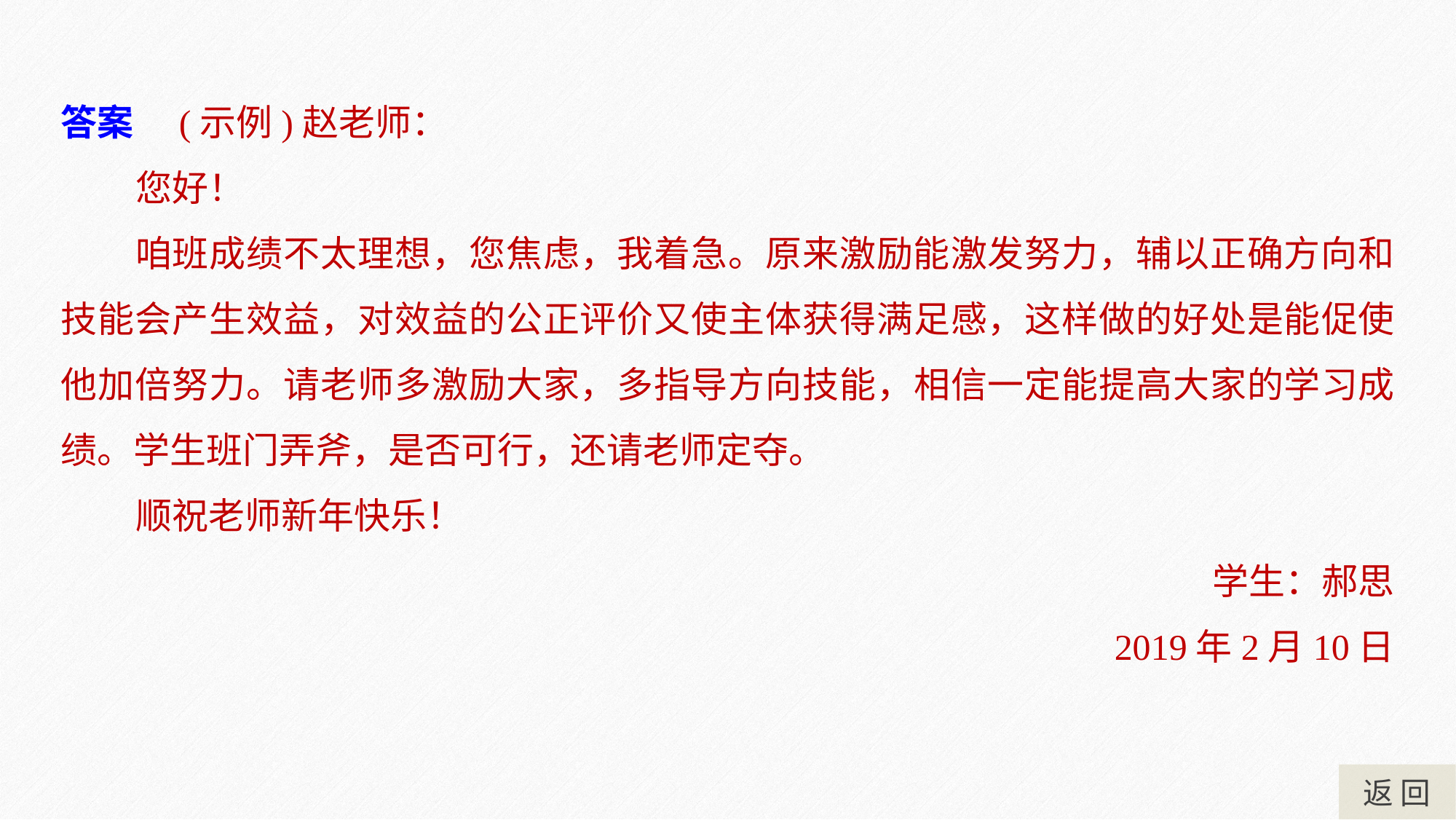

答案　(示例)赵老师：
您好！
咱班成绩不太理想，您焦虑，我着急。原来激励能激发努力，辅以正确方向和技能会产生效益，对效益的公正评价又使主体获得满足感，这样做的好处是能促使他加倍努力。请老师多激励大家，多指导方向技能，相信一定能提高大家的学习成绩。学生班门弄斧，是否可行，还请老师定夺。
顺祝老师新年快乐！
学生：郝思
2019年2月10日
返 回